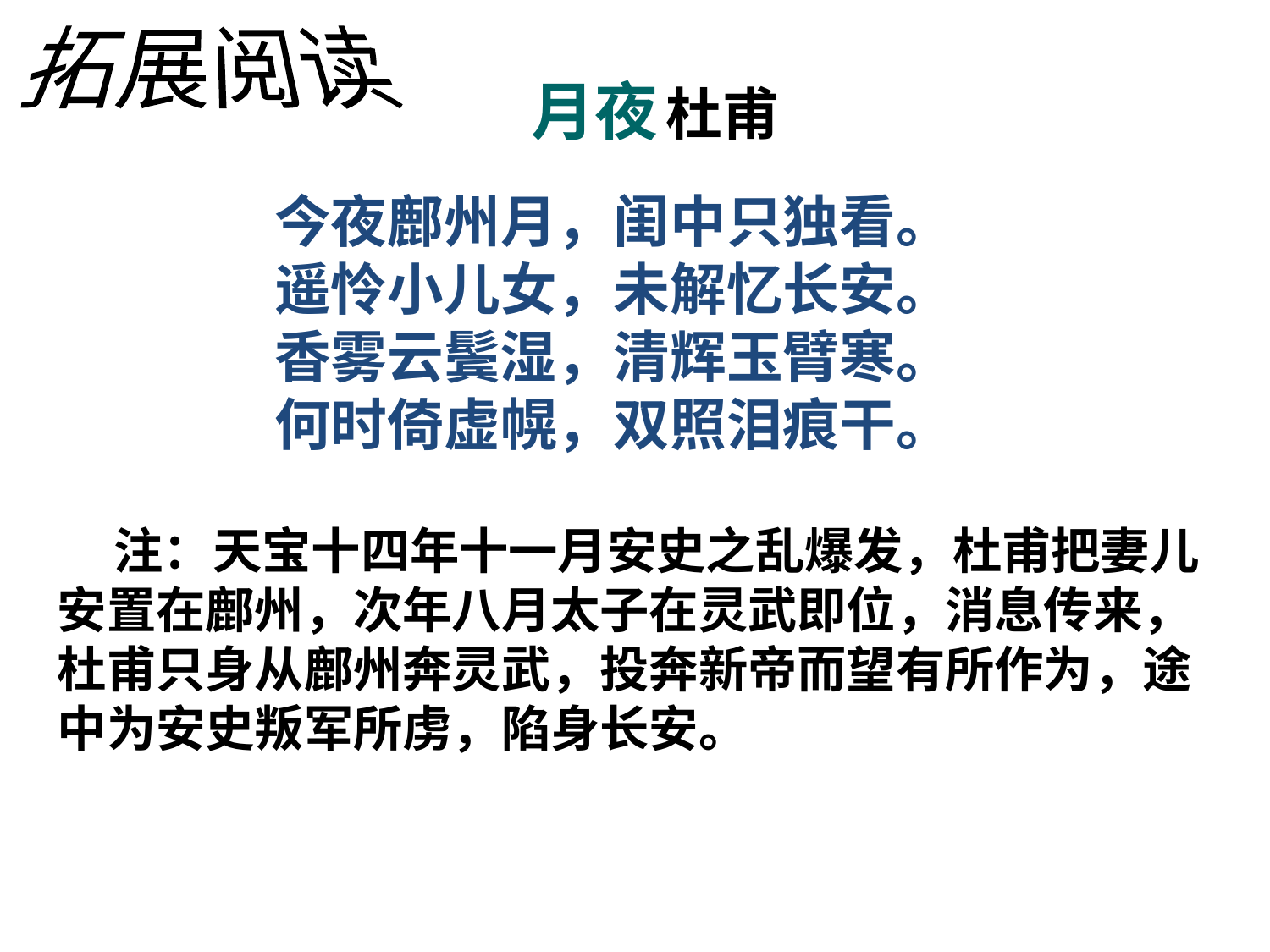

拓展阅读
月夜 杜甫
今夜鄜州月，闺中只独看。
遥怜小儿女，未解忆长安。
香雾云鬓湿，清辉玉臂寒。
何时倚虚幌，双照泪痕干。
    注：天宝十四年十一月安史之乱爆发，杜甫把妻儿安置在鄜州，次年八月太子在灵武即位，消息传来，杜甫只身从鄜州奔灵武，投奔新帝而望有所作为，途中为安史叛军所虏，陷身长安。